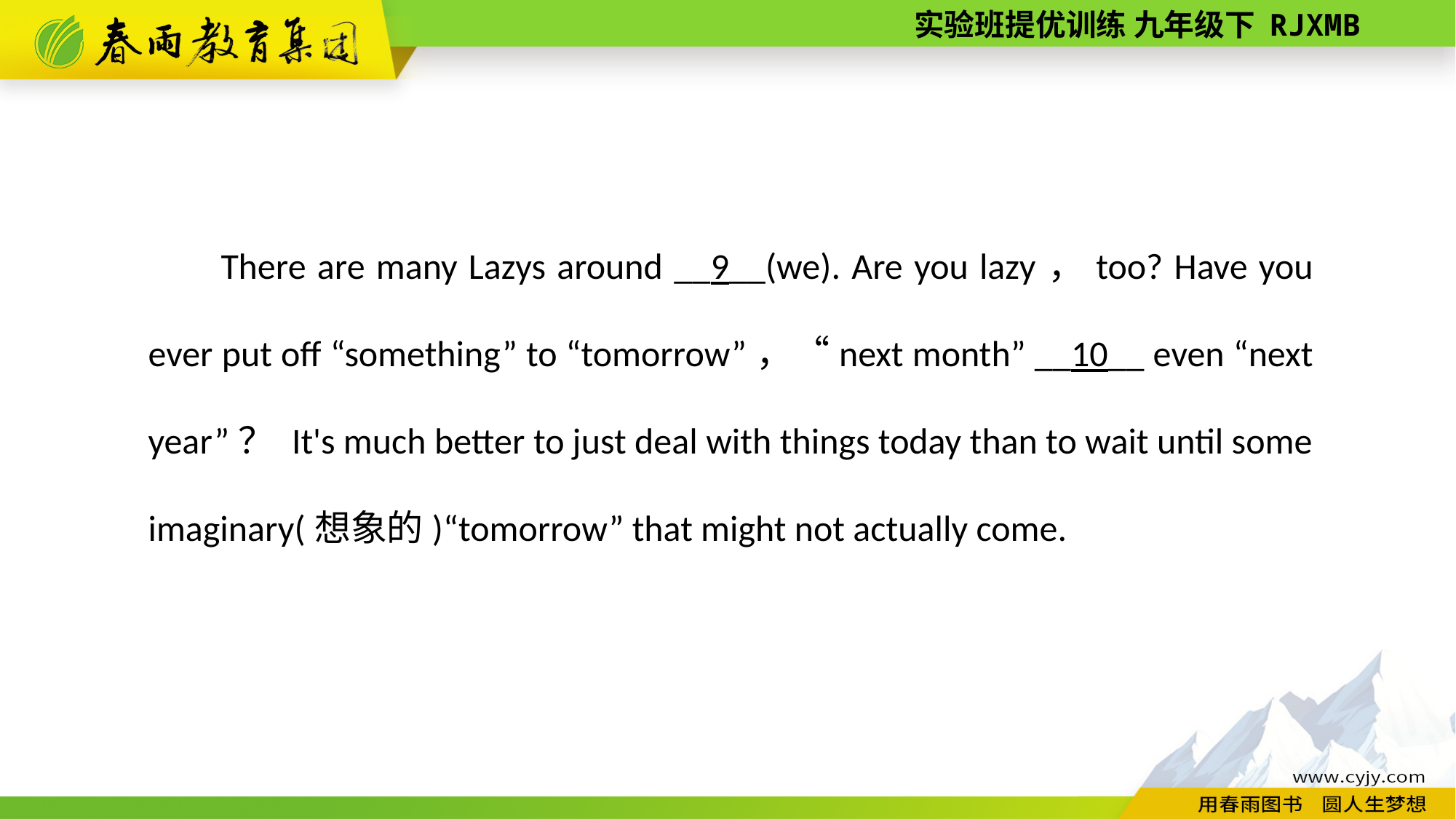

There are many Lazys around __9__(we). Are you lazy，too? Have you ever put off “something” to “tomorrow”，“next month” __10__ even “next year”？ It's much better to just deal with things today than to wait until some imaginary(想象的)“tomorrow” that might not actually come.